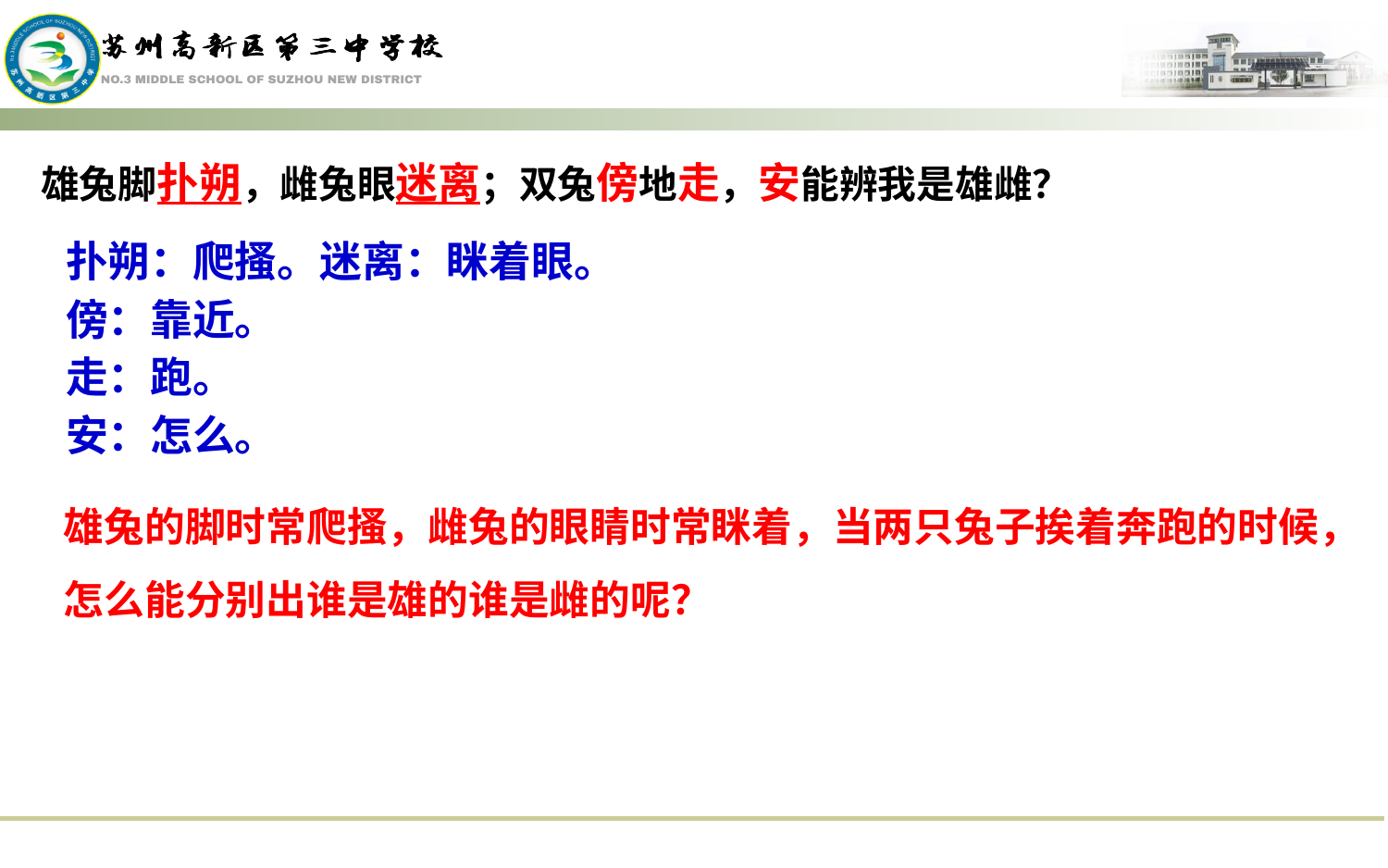

雄兔脚扑朔，雌兔眼迷离；双兔傍地走，安能辨我是雄雌？
扑朔：爬搔。迷离：眯着眼。
傍：靠近。
走：跑。
安：怎么。
雄兔的脚时常爬搔，雌兔的眼睛时常眯着，当两只兔子挨着奔跑的时候，怎么能分别出谁是雄的谁是雌的呢？